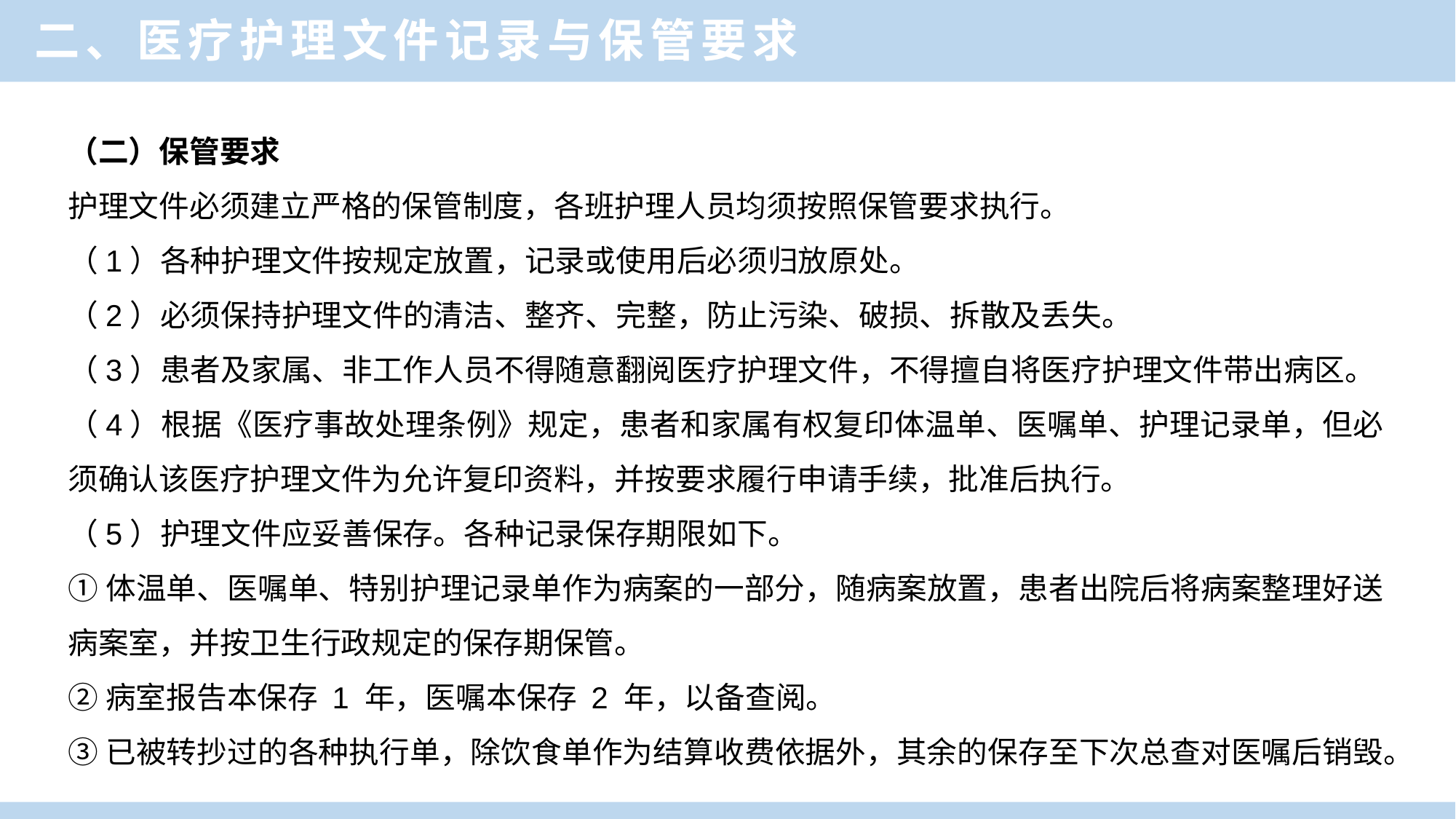

二、医疗护理文件记录与保管要求
（二）保管要求
护理文件必须建立严格的保管制度，各班护理人员均须按照保管要求执行。
（1）各种护理文件按规定放置，记录或使用后必须归放原处。
（2）必须保持护理文件的清洁、整齐、完整，防止污染、破损、拆散及丢失。
（3）患者及家属、非工作人员不得随意翻阅医疗护理文件，不得擅自将医疗护理文件带出病区。
（4）根据《医疗事故处理条例》规定，患者和家属有权复印体温单、医嘱单、护理记录单，但必须确认该医疗护理文件为允许复印资料，并按要求履行申请手续，批准后执行。
（5）护理文件应妥善保存。各种记录保存期限如下。
①体温单、医嘱单、特别护理记录单作为病案的一部分，随病案放置，患者出院后将病案整理好送病案室，并按卫生行政规定的保存期保管。
②病室报告本保存 1 年，医嘱本保存 2 年，以备查阅。
③已被转抄过的各种执行单，除饮食单作为结算收费依据外，其余的保存至下次总查对医嘱后销毁。